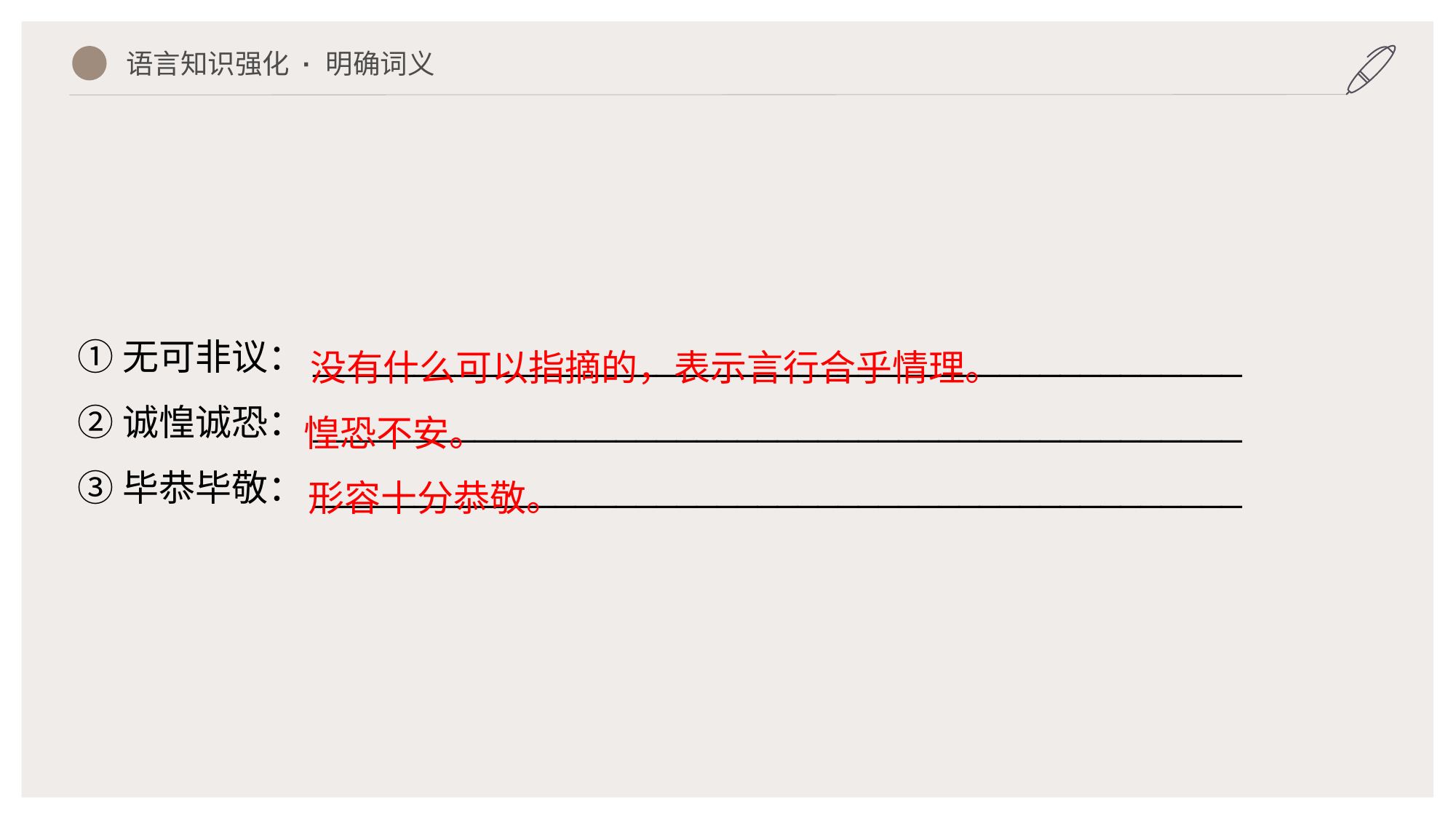

语言知识强化 · 明确词义

①无可非议：______________________________________________
②诚惶诚恐：______________________________________________
③毕恭毕敬：______________________________________________
没有什么可以指摘的，表示言行合乎情理。
惶恐不安。
形容十分恭敬。